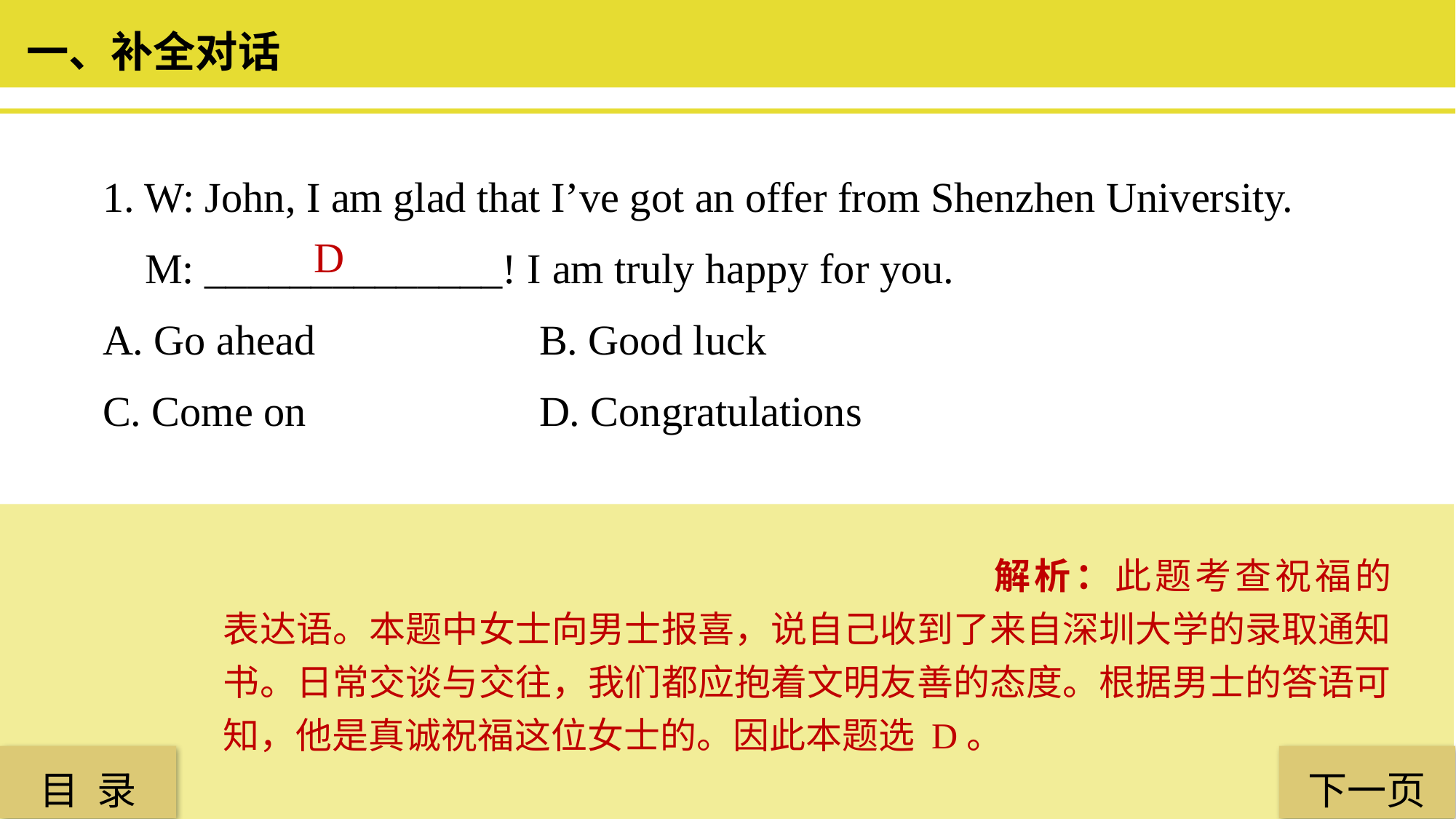

一、补全对话
1. W: John, I am glad that I’ve got an offer from Shenzhen University.
    M: ______________! I am truly happy for you.
A. Go ahead 		B. Good luck
C. Come on 			D. Congratulations
 D
解析：此题考查祝福的表达语。本题中女士向男士报喜，说自己收到了来自深圳大学的录取通知书。日常交谈与交往，我们都应抱着文明友善的态度。根据男士的答语可知，他是真诚祝福这位女士的。因此本题选 D。